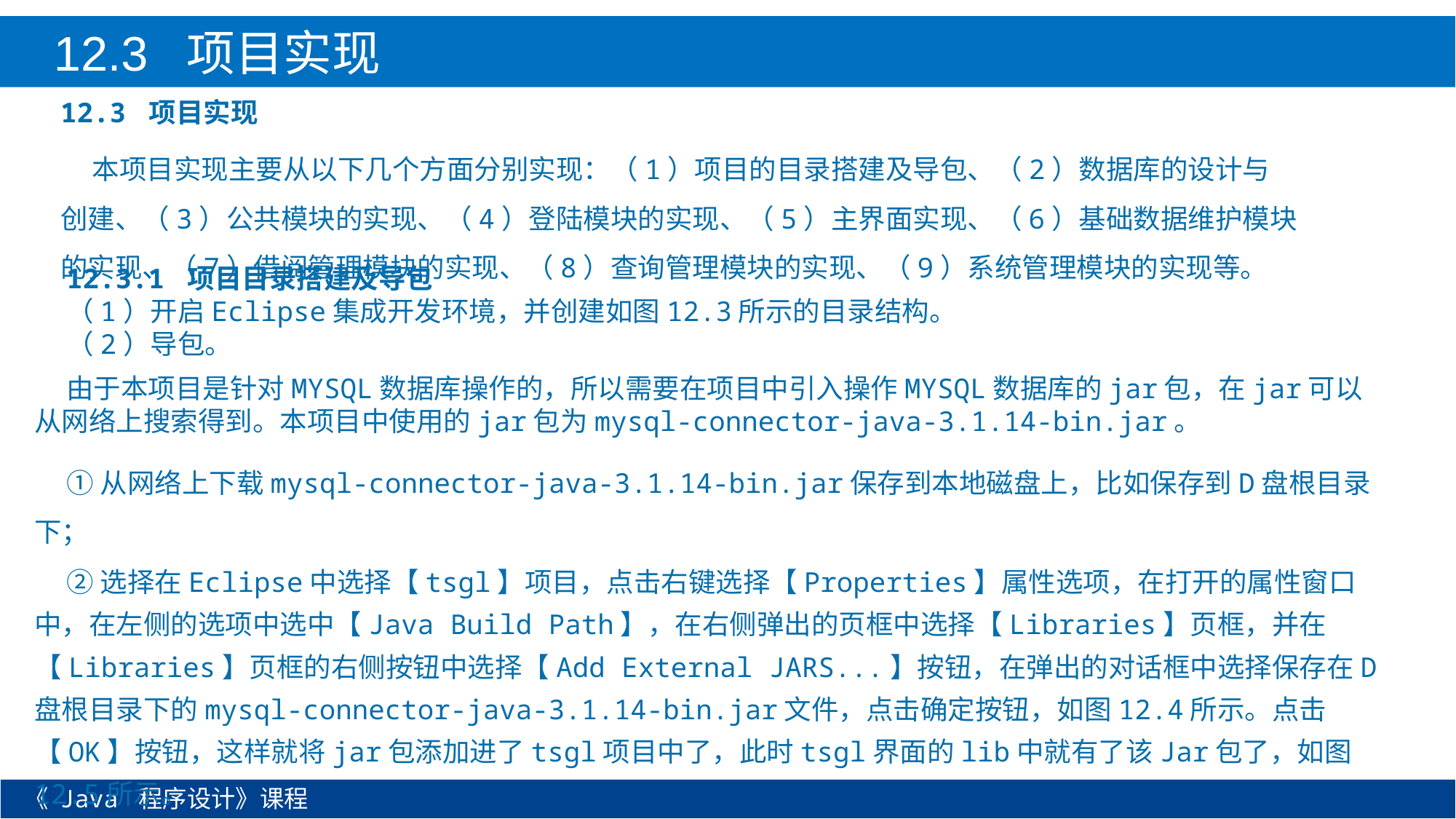

12.3  项目实现
12.3 项目实现
本项目实现主要从以下几个方面分别实现：（1）项目的目录搭建及导包、（2）数据库的设计与创建、（3）公共模块的实现、（4）登陆模块的实现、（5）主界面实现、（6）基础数据维护模块的实现、（7）借阅管理模块的实现、（8）查询管理模块的实现、（9）系统管理模块的实现等。
12.3.1 项目目录搭建及导包
（1）开启Eclipse集成开发环境，并创建如图12.3所示的目录结构。
（2）导包。
由于本项目是针对MYSQL数据库操作的，所以需要在项目中引入操作MYSQL数据库的jar包，在jar可以从网络上搜索得到。本项目中使用的jar包为mysql-connector-java-3.1.14-bin.jar。
①从网络上下载mysql-connector-java-3.1.14-bin.jar保存到本地磁盘上，比如保存到D盘根目录下；
②选择在Eclipse中选择【tsgl】项目，点击右键选择【Properties】属性选项，在打开的属性窗口中，在左侧的选项中选中【Java Build Path】，在右侧弹出的页框中选择【Libraries】页框，并在【Libraries】页框的右侧按钮中选择【Add External JARS...】按钮，在弹出的对话框中选择保存在D盘根目录下的mysql-connector-java-3.1.14-bin.jar文件，点击确定按钮，如图12.4所示。点击【OK】按钮，这样就将jar包添加进了tsgl项目中了，此时tsgl界面的lib中就有了该Jar包了，如图12.5所示。
《 Java 程序设计》课程